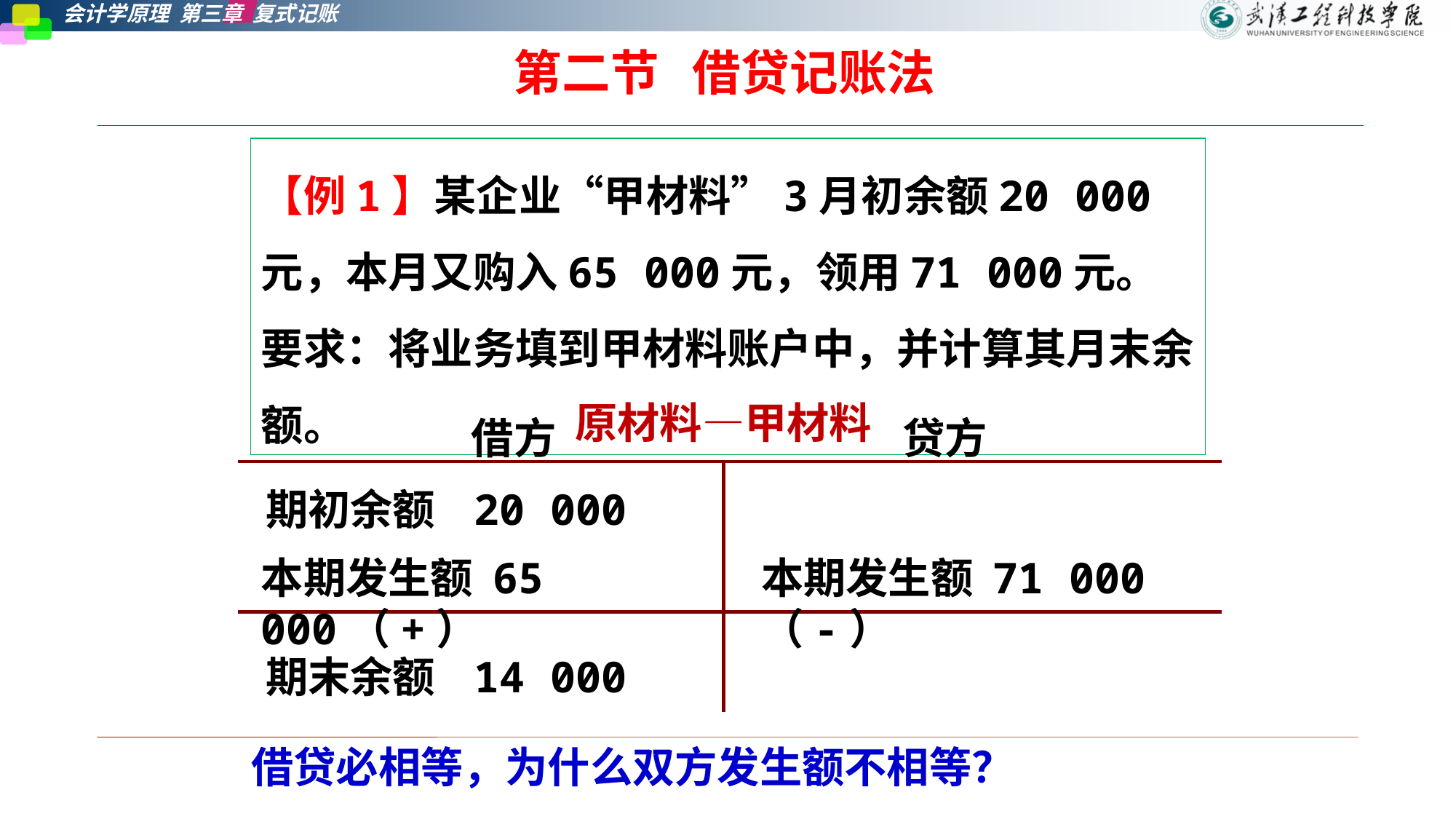

第二节   借贷记账法

【例1】某企业“甲材料”3月初余额20 000元，本月又购入65 000元，领用71 000元。要求：将业务填到甲材料账户中，并计算其月末余额。

原材料—甲材料
| 借方 贷方 |  |
| --- | --- |
|  |  |
|  |  |
期初余额   20 000
本期发生额 65 000（+）
本期发生额 71 000（-）
期末余额   14 000
借贷必相等，为什么双方发生额不相等？